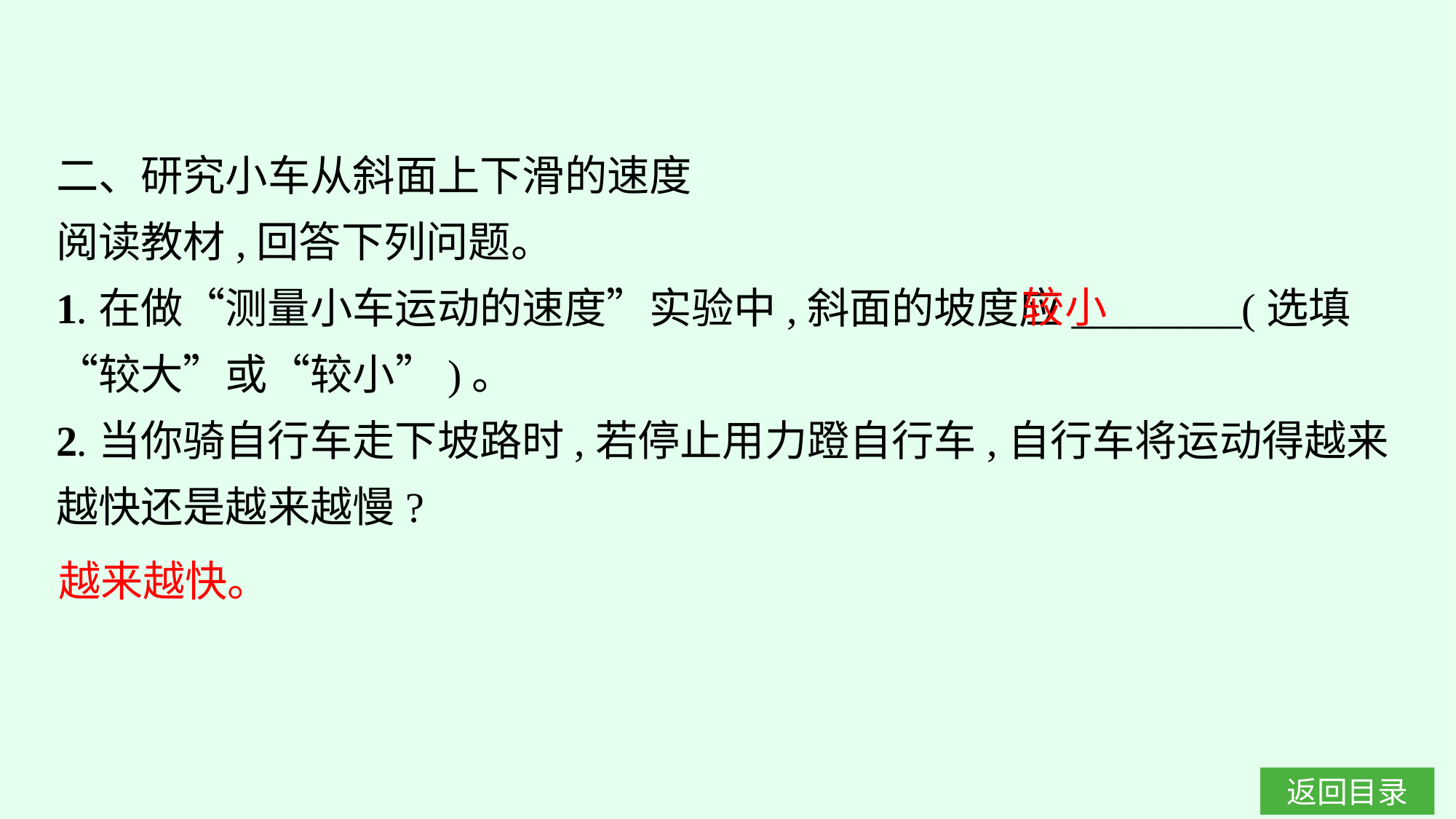

二、研究小车从斜面上下滑的速度
阅读教材,回答下列问题。
1.在做“测量小车运动的速度”实验中,斜面的坡度应________(选填“较大”或“较小”)。
2.当你骑自行车走下坡路时,若停止用力蹬自行车,自行车将运动得越来越快还是越来越慢?
较小
越来越快。